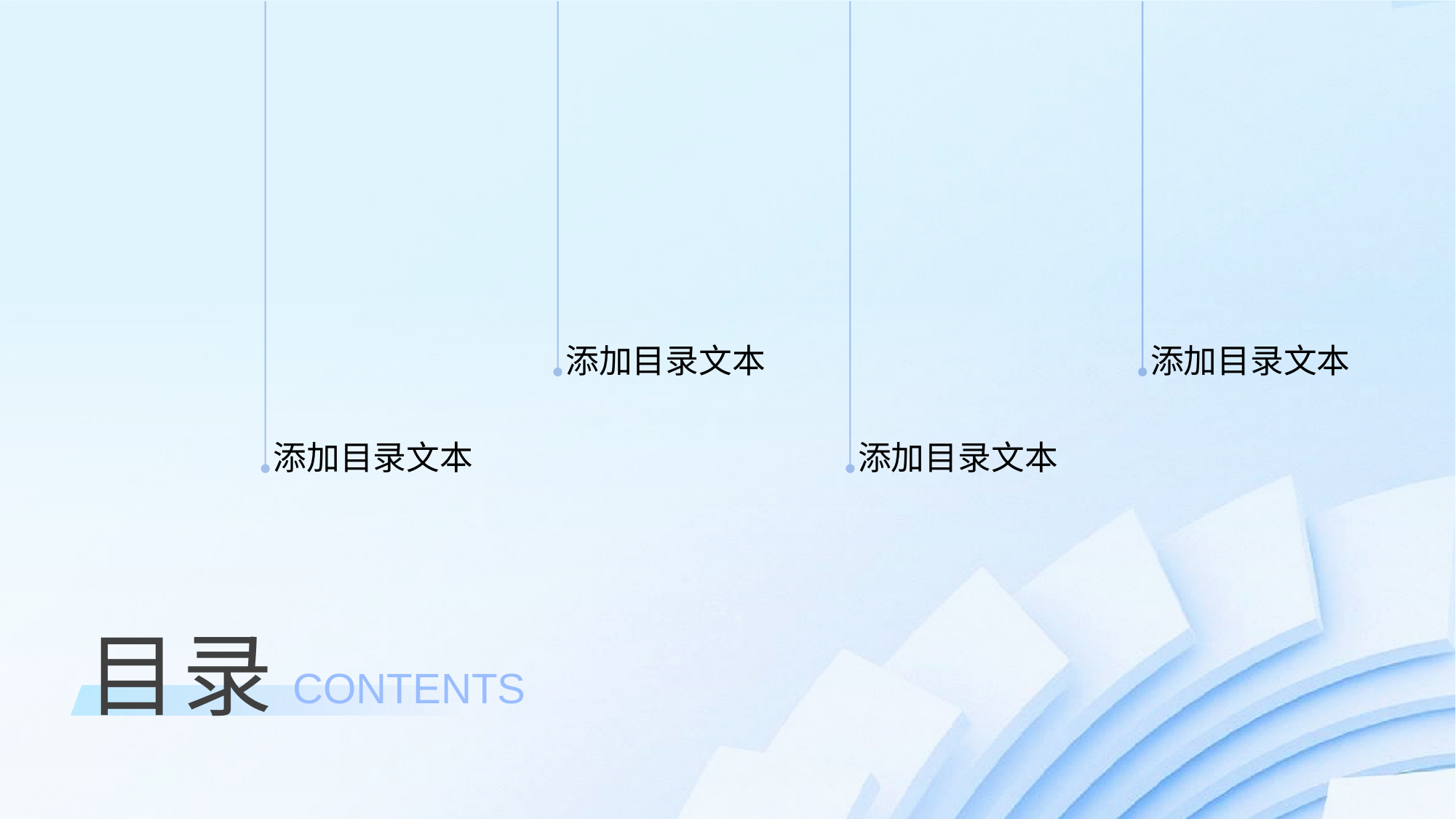

02
04
01
03
添加目录文本
添加目录文本
添加目录文本
添加目录文本
目录
CONTENTS